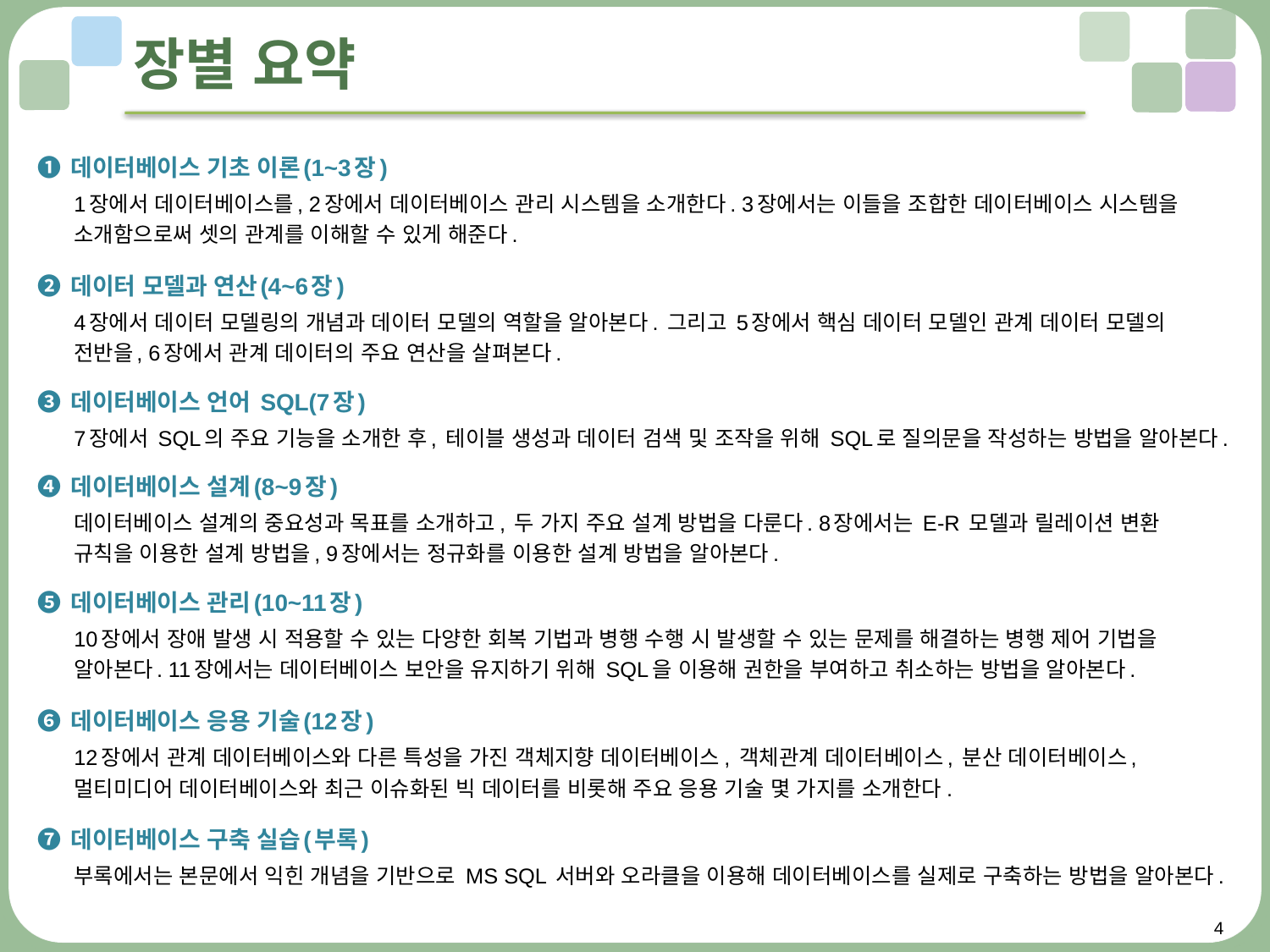

# 장별 요약
❶ 데이터베이스 기초 이론(1~3장)
1장에서 데이터베이스를, 2장에서 데이터베이스 관리 시스템을 소개한다. 3장에서는 이들을 조합한 데이터베이스 시스템을 소개함으로써 셋의 관계를 이해할 수 있게 해준다.

❷ 데이터 모델과 연산(4~6장)
4장에서 데이터 모델링의 개념과 데이터 모델의 역할을 알아본다. 그리고 5장에서 핵심 데이터 모델인 관계 데이터 모델의 전반을, 6장에서 관계 데이터의 주요 연산을 살펴본다.

❸ 데이터베이스 언어 SQL(7장)
7장에서 SQL의 주요 기능을 소개한 후, 테이블 생성과 데이터 검색 및 조작을 위해 SQL로 질의문을 작성하는 방법을 알아본다.

❹ 데이터베이스 설계(8~9장)
데이터베이스 설계의 중요성과 목표를 소개하고, 두 가지 주요 설계 방법을 다룬다. 8장에서는 E-R 모델과 릴레이션 변환 규칙을 이용한 설계 방법을, 9장에서는 정규화를 이용한 설계 방법을 알아본다.

❺ 데이터베이스 관리(10~11장)
10장에서 장애 발생 시 적용할 수 있는 다양한 회복 기법과 병행 수행 시 발생할 수 있는 문제를 해결하는 병행 제어 기법을 알아본다. 11장에서는 데이터베이스 보안을 유지하기 위해 SQL을 이용해 권한을 부여하고 취소하는 방법을 알아본다.

❻ 데이터베이스 응용 기술(12장)
12장에서 관계 데이터베이스와 다른 특성을 가진 객체지향 데이터베이스, 객체관계 데이터베이스, 분산 데이터베이스, 멀티미디어 데이터베이스와 최근 이슈화된 빅 데이터를 비롯해 주요 응용 기술 몇 가지를 소개한다.

❼ 데이터베이스 구축 실습(부록)
부록에서는 본문에서 익힌 개념을 기반으로 MS SQL 서버와 오라클을 이용해 데이터베이스를 실제로 구축하는 방법을 알아본다.